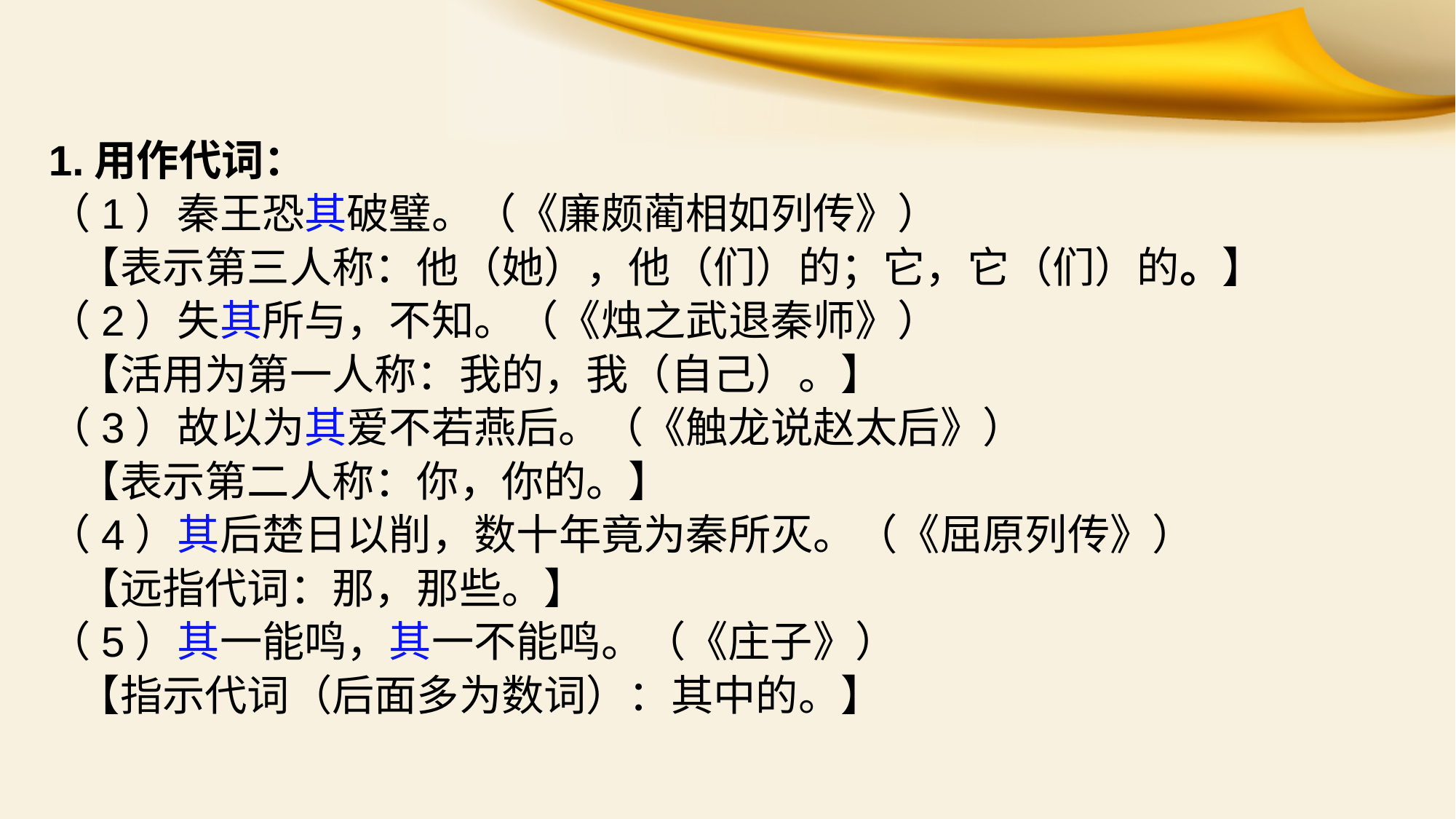

1.用作代词：
（1）秦王恐其破璧。（《廉颇蔺相如列传》）
  【表示第三人称：他（她），他（们）的；它，它（们）的。】
（2）失其所与，不知。（《烛之武退秦师》）
  【活用为第一人称：我的，我（自己）。】
（3）故以为其爱不若燕后。（《触龙说赵太后》）
  【表示第二人称：你，你的。】
（4）其后楚日以削，数十年竟为秦所灭。（《屈原列传》）
  【远指代词：那，那些。】
（5）其一能鸣，其一不能鸣。（《庄子》）
  【指示代词（后面多为数词）：其中的。】